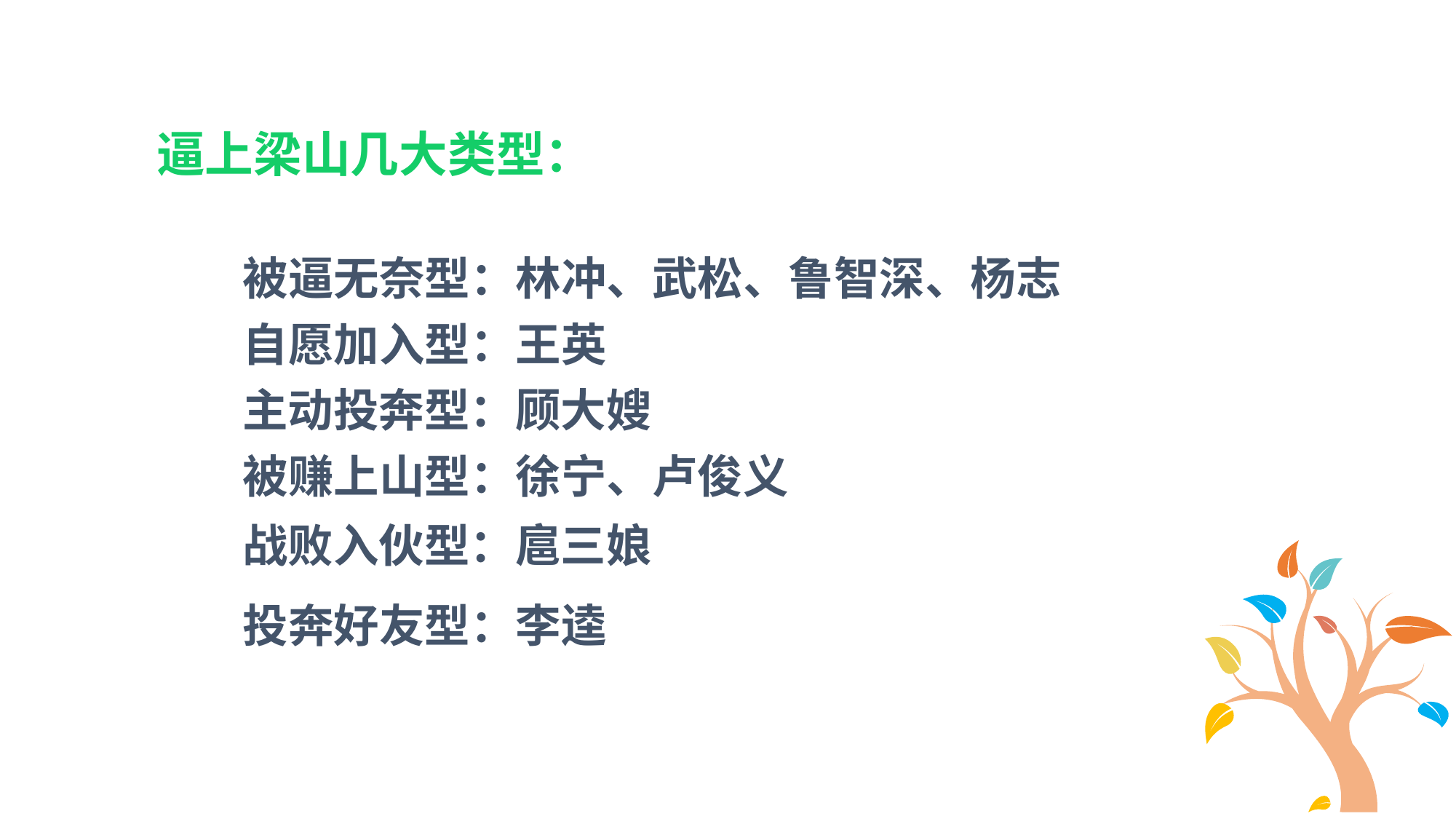

逼上梁山几大类型：
被逼无奈型：林冲、武松、鲁智深、杨志
自愿加入型：王英
主动投奔型：顾大嫂
被赚上山型：徐宁、卢俊义
战败入伙型：扈三娘

投奔好友型：李逵